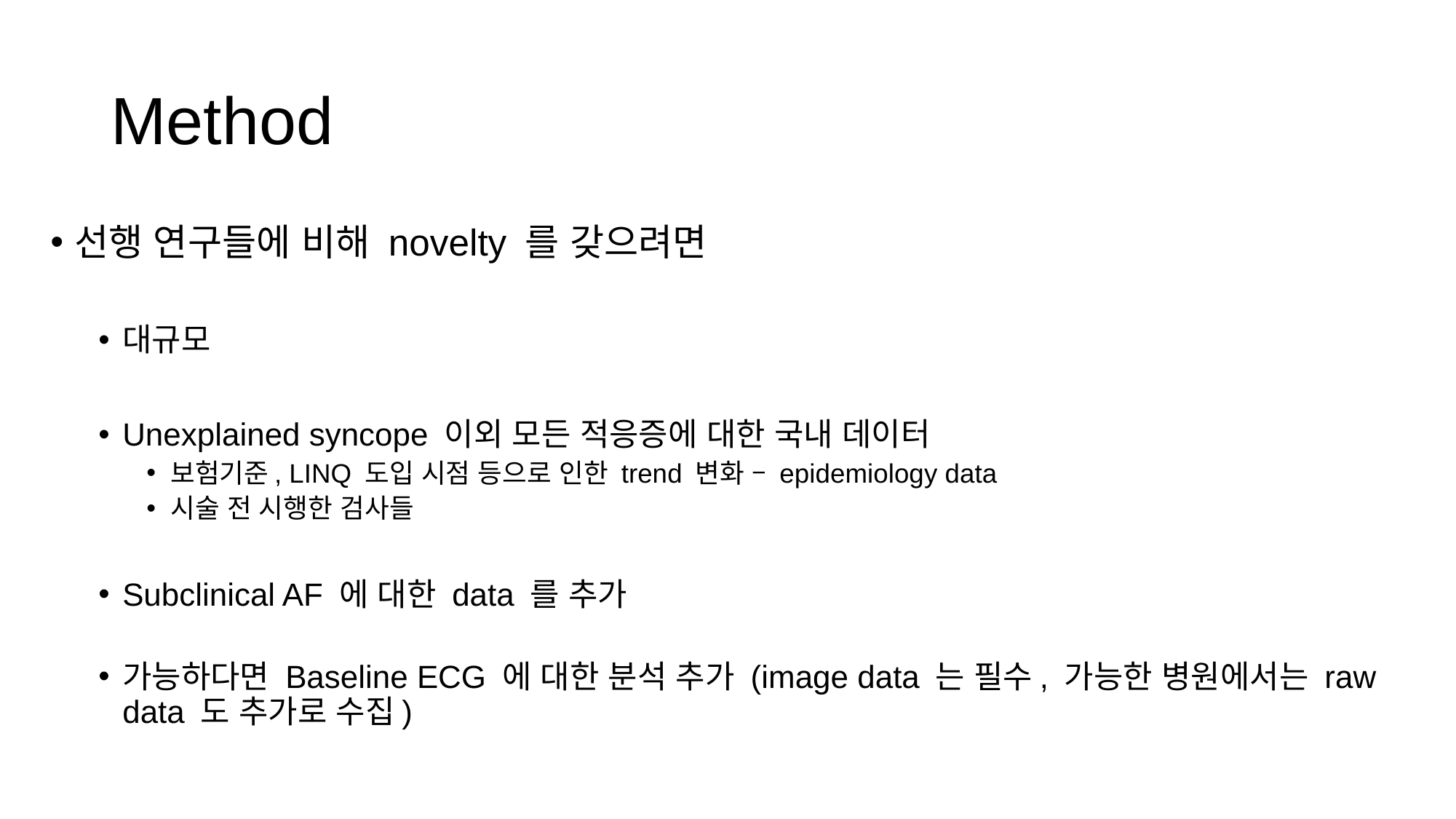

# Method
선행 연구들에 비해 novelty 를 갖으려면

대규모

Unexplained syncope 이외 모든 적응증에 대한 국내 데이터
보험기준, LINQ 도입 시점 등으로 인한 trend 변화 – epidemiology data
시술 전 시행한 검사들

Subclinical AF 에 대한 data 를 추가

가능하다면 Baseline ECG 에 대한 분석 추가 (image data 는 필수, 가능한 병원에서는 raw data 도 추가로 수집)